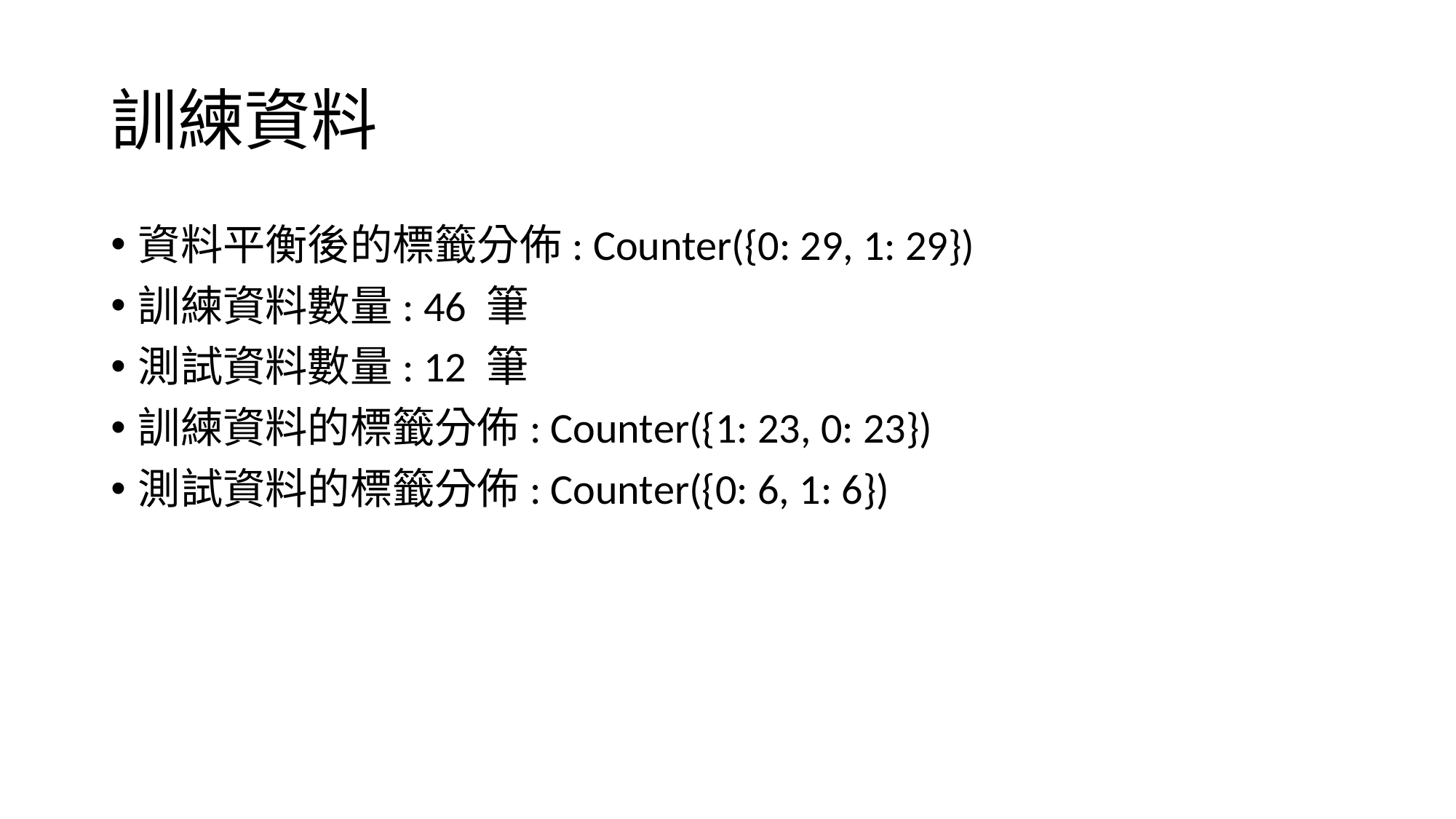

# 訓練資料
資料平衡後的標籤分佈: Counter({0: 29, 1: 29})
訓練資料數量: 46 筆
測試資料數量: 12 筆
訓練資料的標籤分佈: Counter({1: 23, 0: 23})
測試資料的標籤分佈: Counter({0: 6, 1: 6})